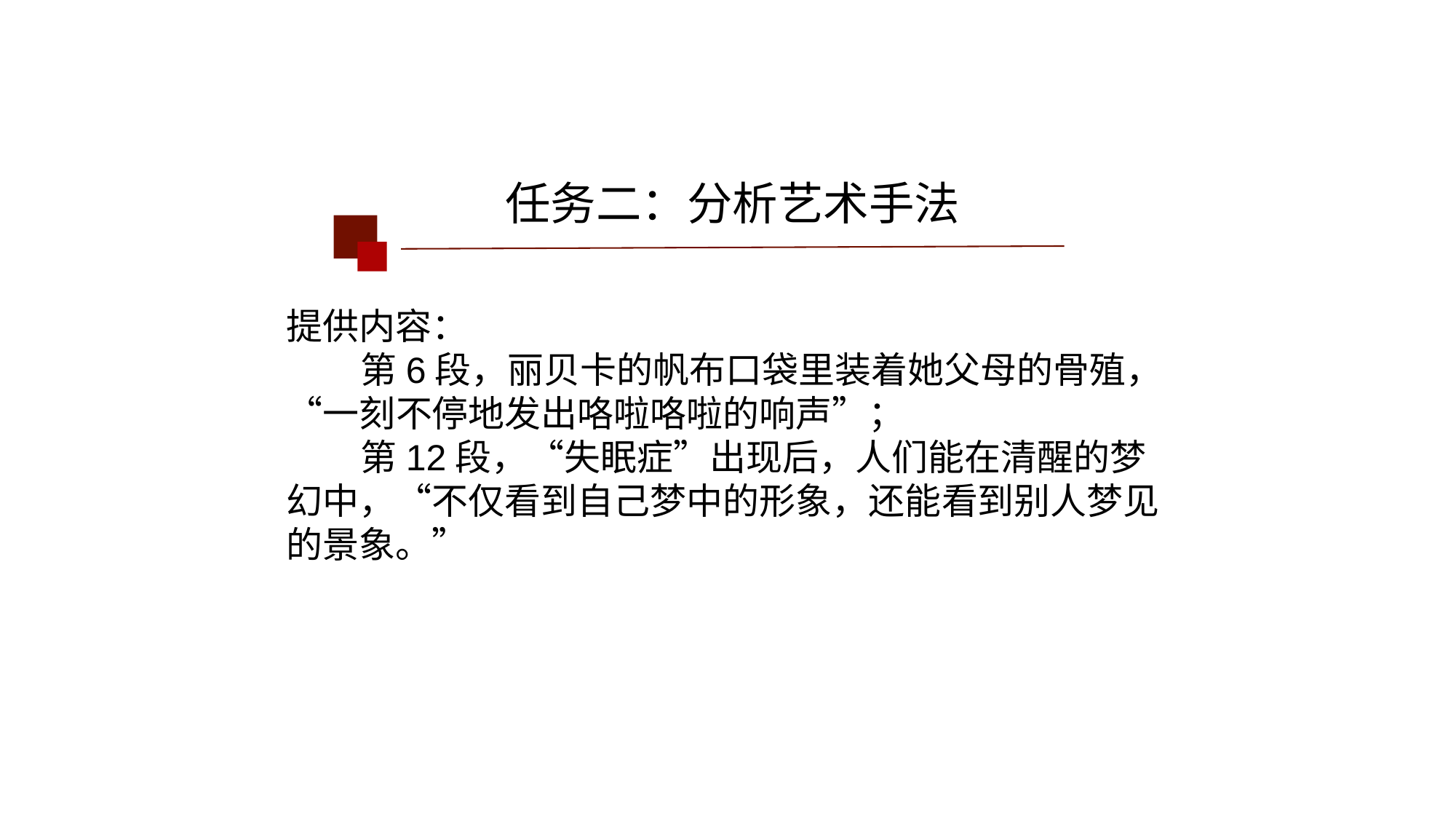

任务二：分析艺术手法

提供内容：
        第6段，丽贝卡的帆布口袋里装着她父母的骨殖，“一刻不停地发出咯啦咯啦的响声”；
        第12段，“失眠症”出现后，人们能在清醒的梦幻中，“不仅看到自己梦中的形象，还能看到别人梦见的景象。”